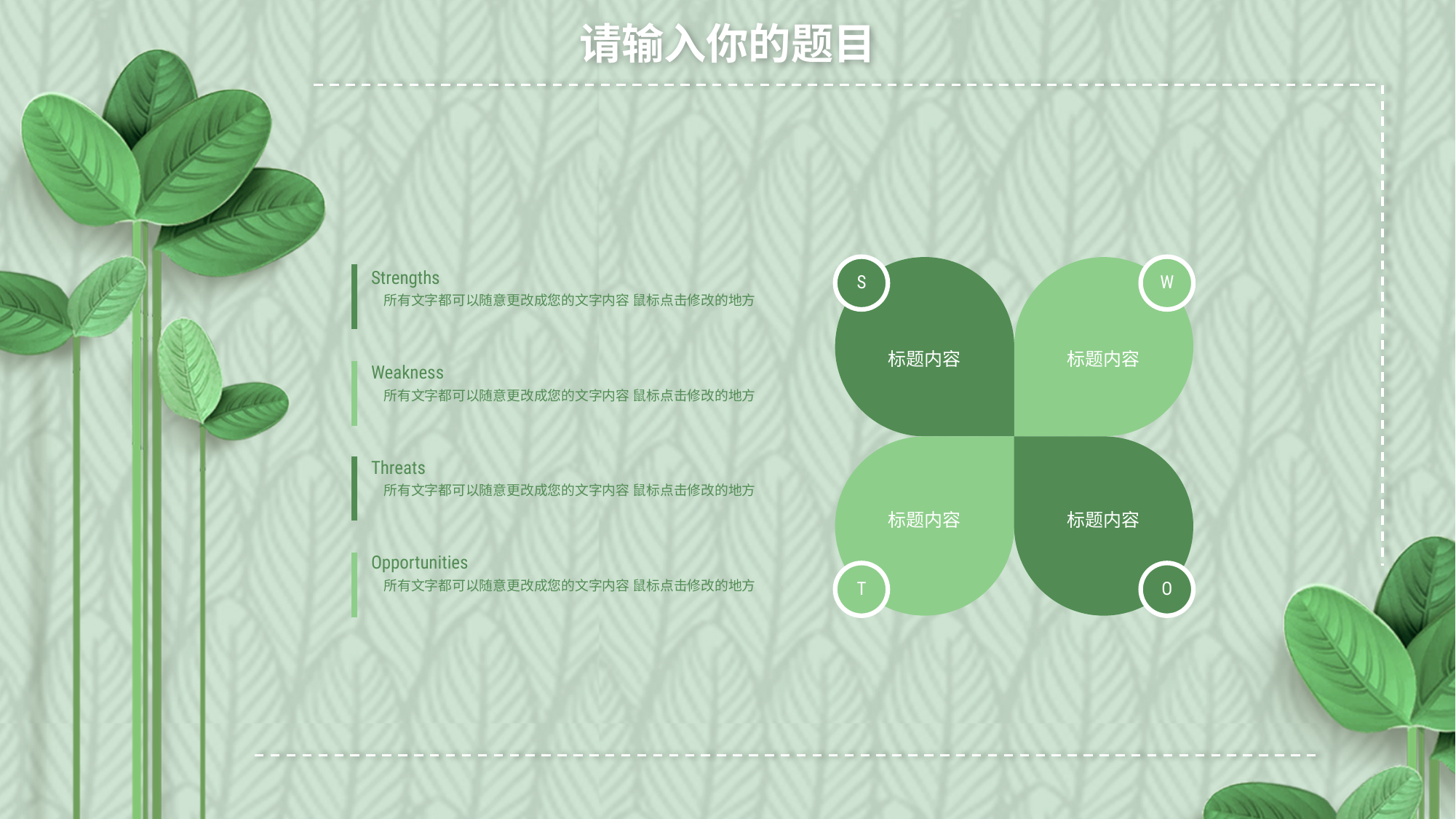

S

标题内容
W

标题内容
Strengths
所有文字都可以随意更改成您的文字内容 鼠标点击修改的地方
Weakness
所有文字都可以随意更改成您的文字内容 鼠标点击修改的地方

标题内容
T

标题内容
O
Threats
所有文字都可以随意更改成您的文字内容 鼠标点击修改的地方
Opportunities
所有文字都可以随意更改成您的文字内容 鼠标点击修改的地方